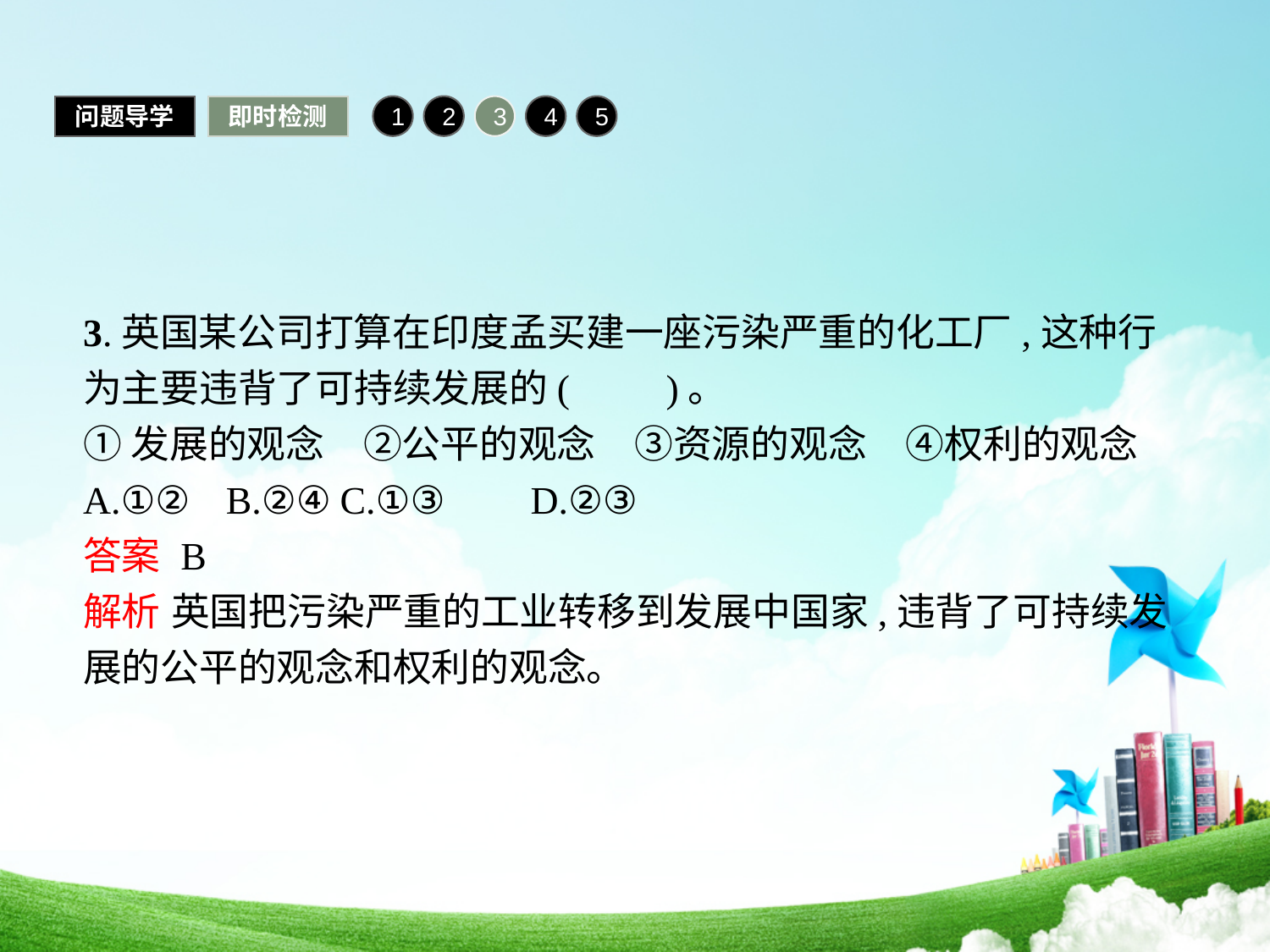

问题导学
即时检测
1
2
3
4
5
3.英国某公司打算在印度孟买建一座污染严重的化工厂,这种行为主要违背了可持续发展的(　　)。
①发展的观念　②公平的观念　③资源的观念　④权利的观念
A.①②	B.②④	C.①③	D.②③
答案 B
解析 英国把污染严重的工业转移到发展中国家,违背了可持续发展的公平的观念和权利的观念。